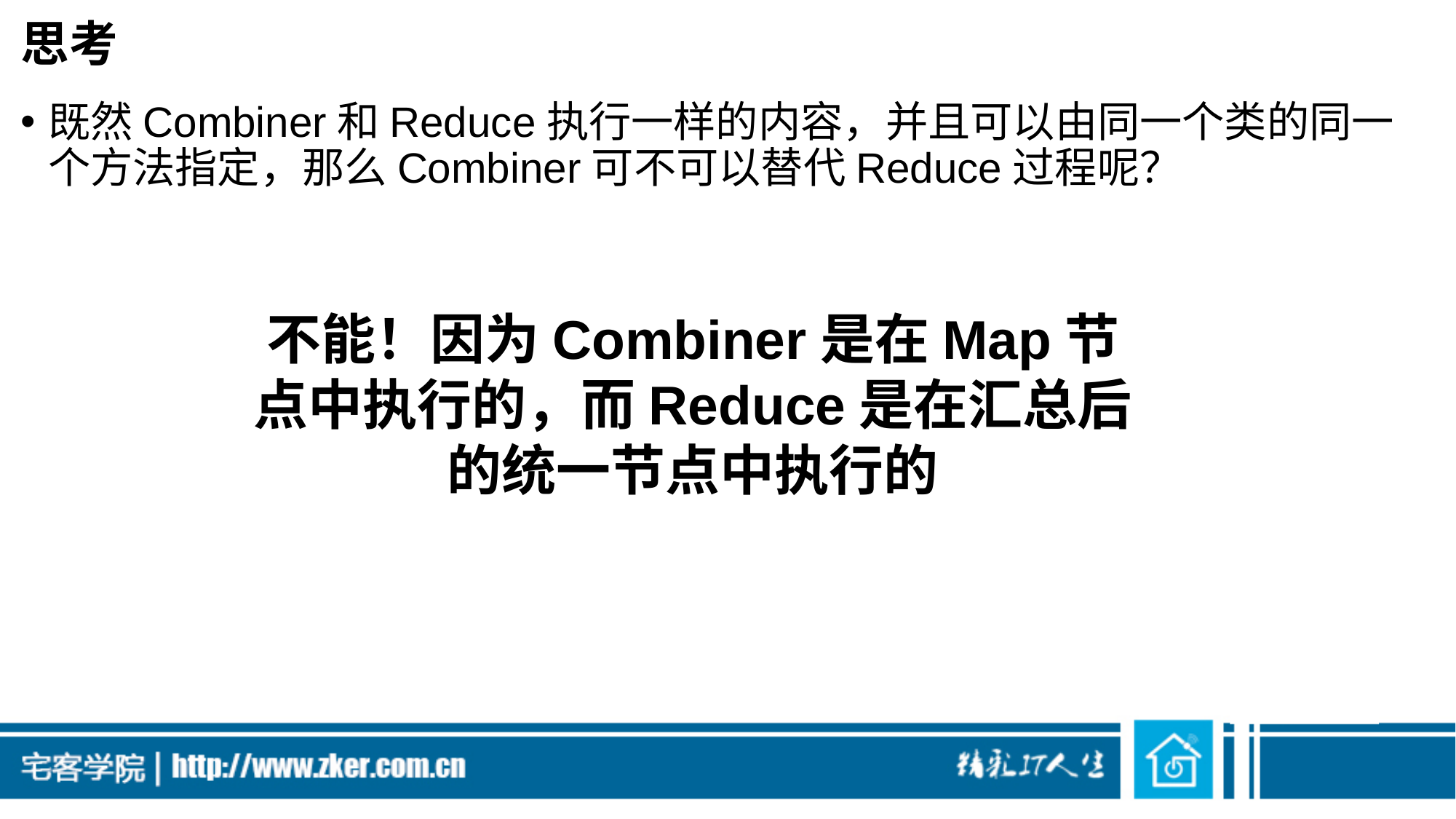

# 思考
既然Combiner和Reduce执行一样的内容，并且可以由同一个类的同一个方法指定，那么Combiner可不可以替代Reduce过程呢？
不能！因为Combiner是在Map节点中执行的，而Reduce是在汇总后的统一节点中执行的